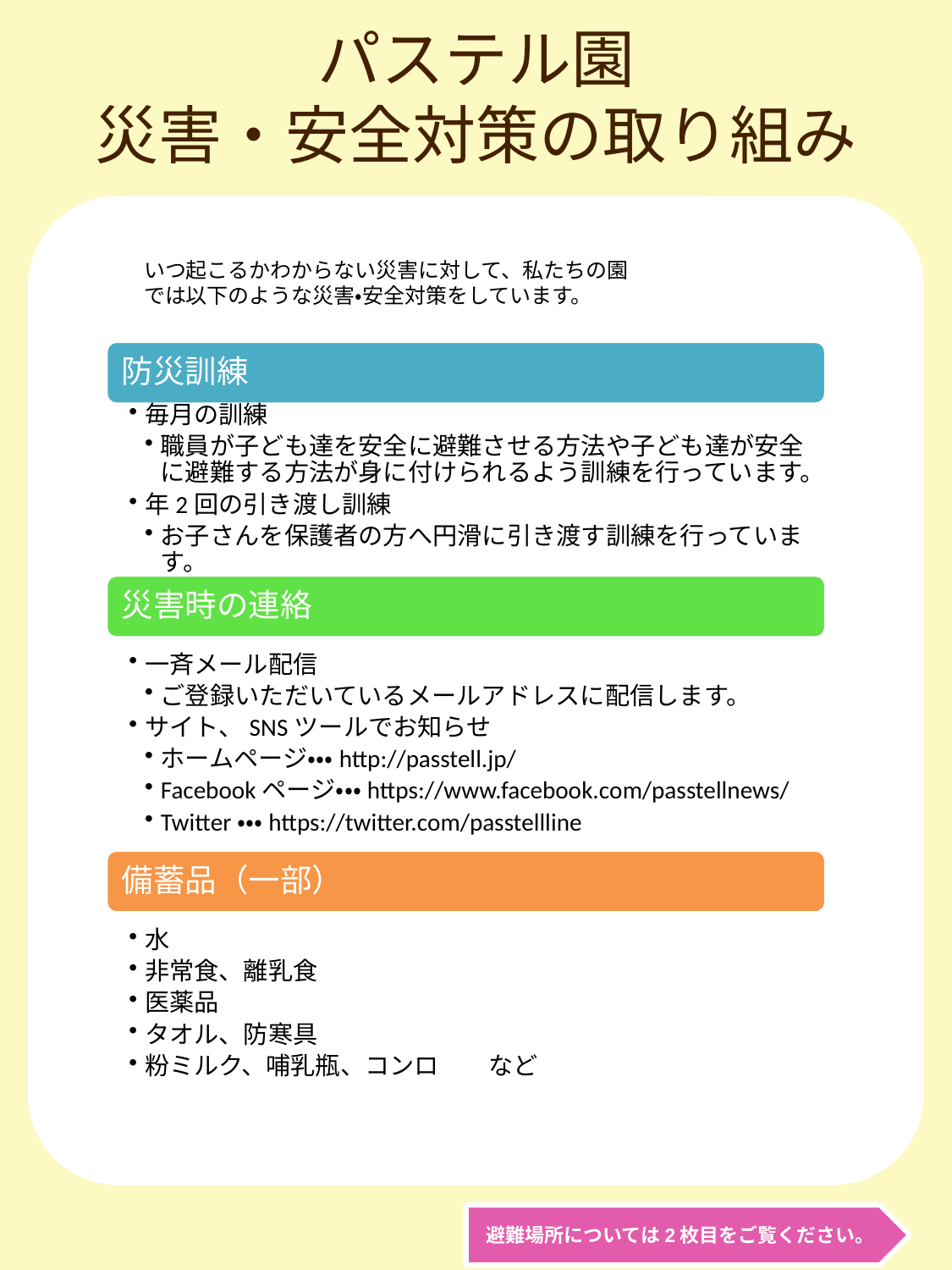

パステル園
災害・安全対策の取り組み

いつ起こるかわからない災害に対して、私たちの園では以下のような災害・安全対策をしています。
防災訓練
毎月の訓練
職員が子ども達を安全に避難させる方法や子ども達が安全に避難する方法が身に付けられるよう訓練を行っています。
年2回の引き渡し訓練
お子さんを保護者の方へ円滑に引き渡す訓練を行っています。
災害時の連絡
一斉メール配信
ご登録いただいているメールアドレスに配信します。
サイト、SNSツールでお知らせ
ホームページ・・・http://passtell.jp/
Facebookページ・・・https://www.facebook.com/passtellnews/
Twitter・・・https://twitter.com/passtellline
備蓄品（一部）
水
非常食、離乳食
医薬品
タオル、防寒具
粉ミルク、哺乳瓶、コンロ　　など
避難場所については2枚目をご覧ください。